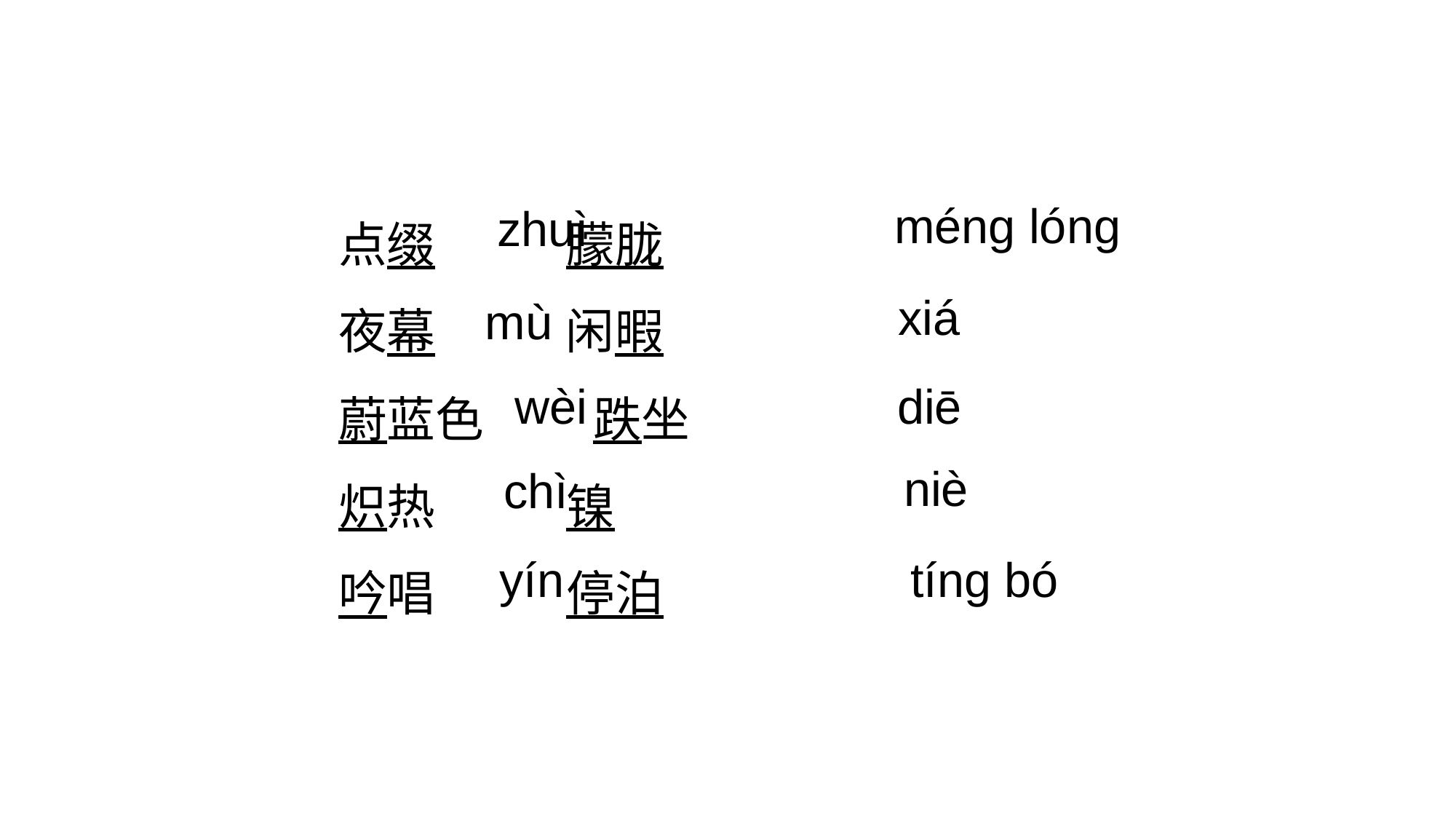

点缀            朦胧
夜幕            闲暇
蔚蓝色          跌坐
炽热            镍
吟唱            停泊
ménɡ lónɡ
zhuì
xiá
mù
wèi
diē
niè
chì
yín
tínɡ bó